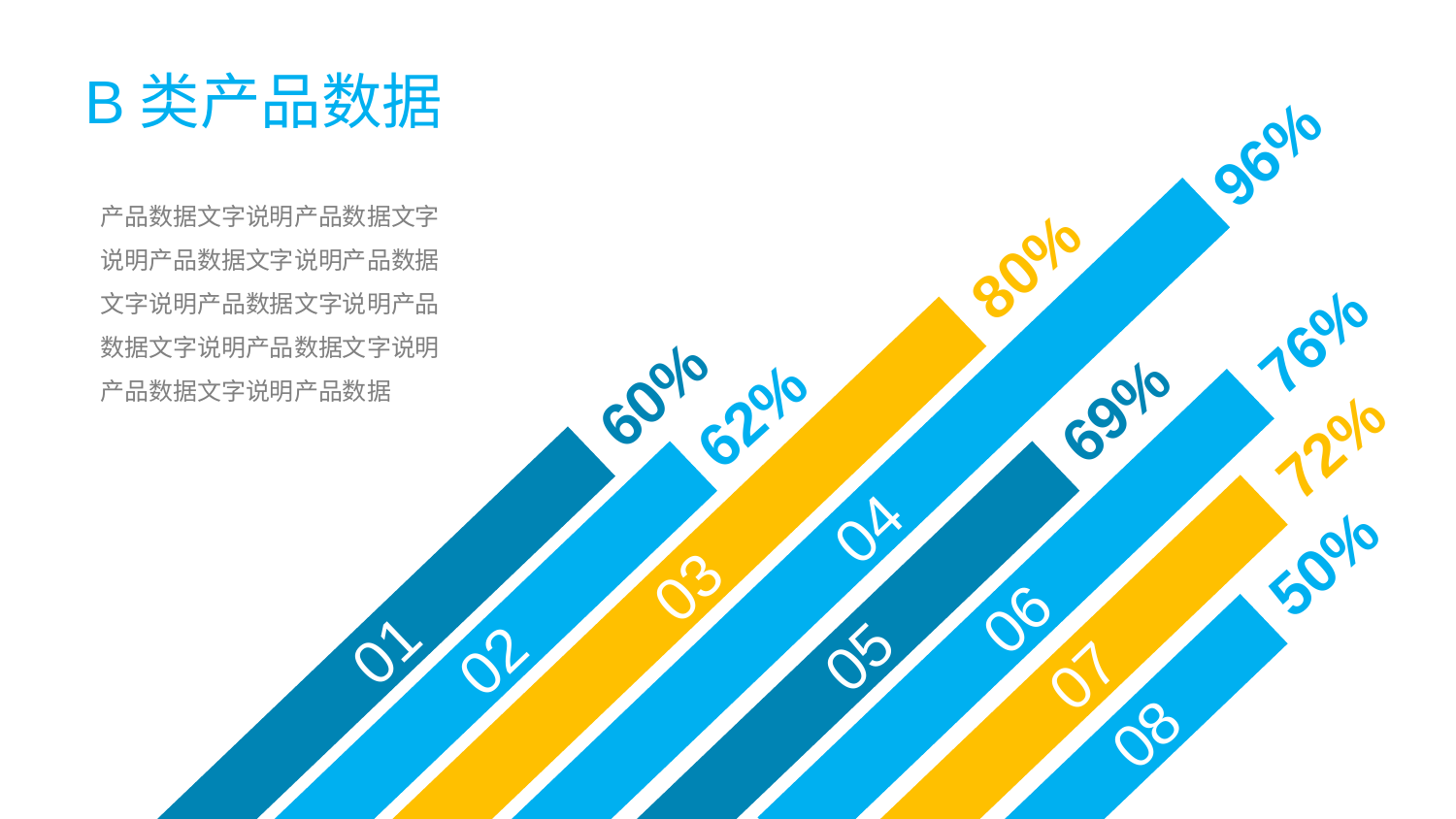

B类产品数据
96%
04
产品数据文字说明产品数据文字说明产品数据文字说明产品数据文字说明产品数据文字说明产品数据文字说明产品数据文字说明产品数据文字说明产品数据
80%
03
76%
06
60%
01
69%
05
62%
02
72%
07
50%
08